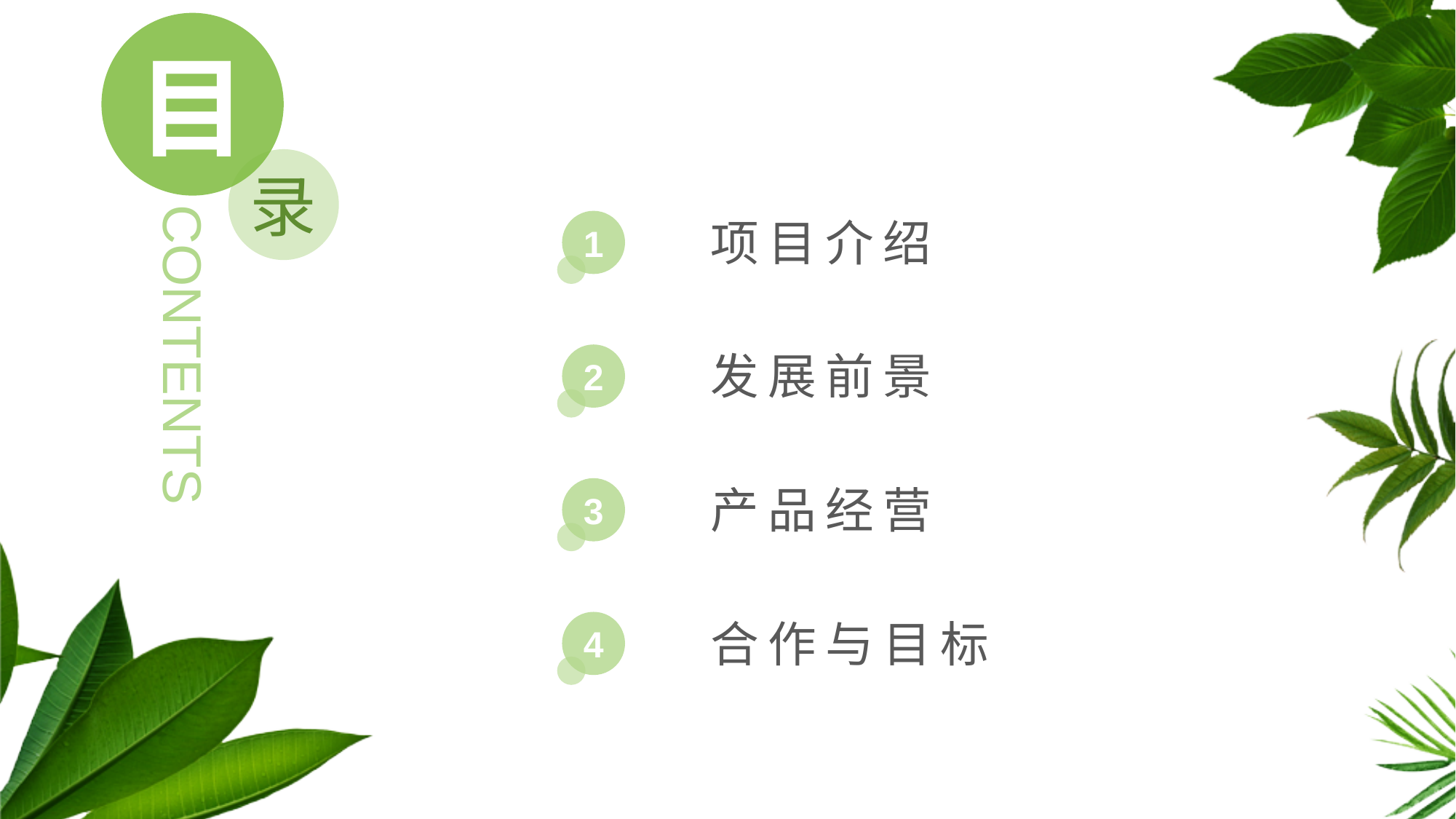

目
录
CONTENTS
  项目介绍
1

  发展前景
2

  产品经营
3

  合作与目标
4